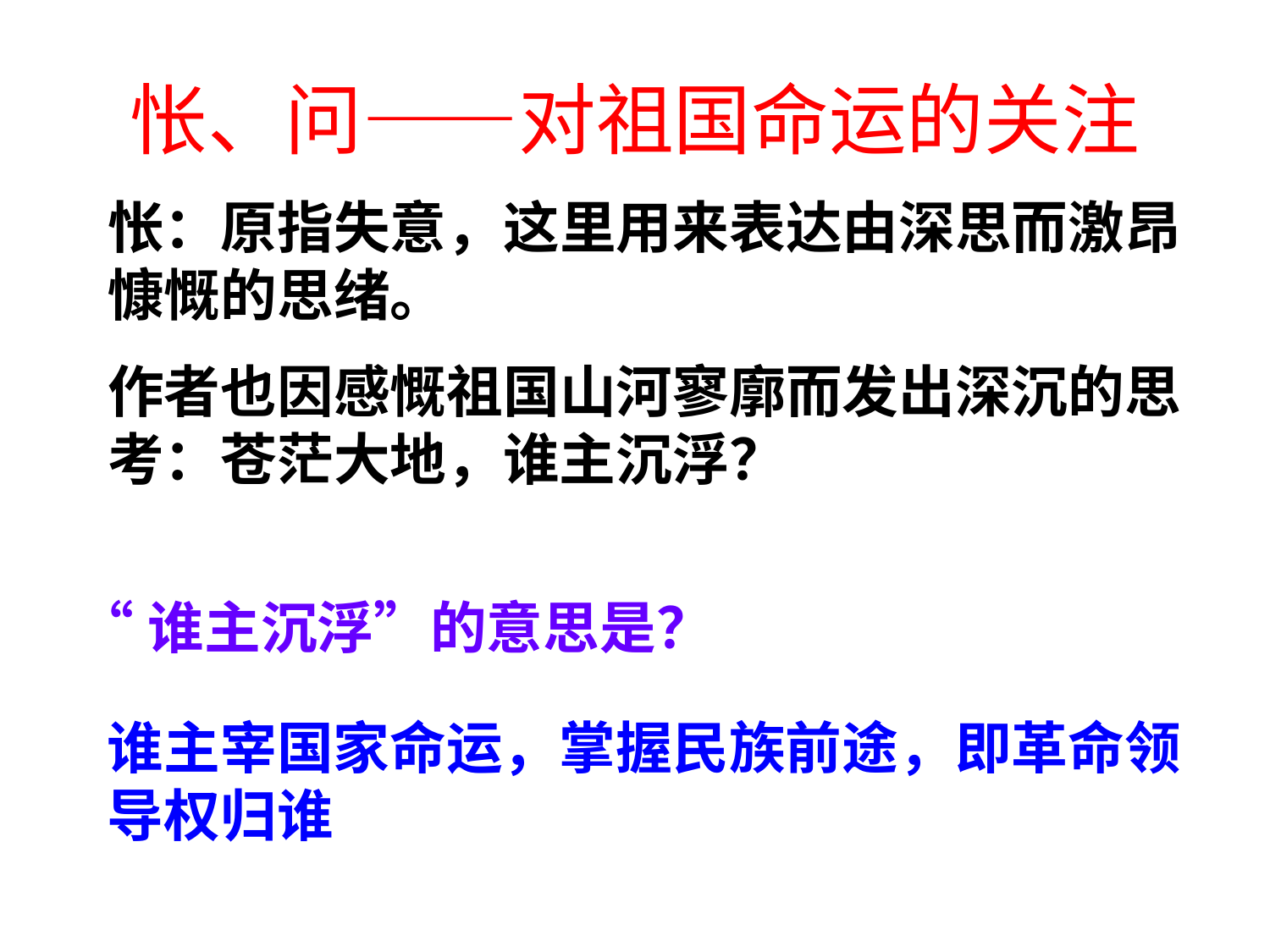

# 怅、问——对祖国命运的关注
怅：原指失意，这里用来表达由深思而激昂慷慨的思绪。
作者也因感慨祖国山河寥廓而发出深沉的思考：苍茫大地，谁主沉浮？
“谁主沉浮”的意思是？
谁主宰国家命运，掌握民族前途，即革命领导权归谁